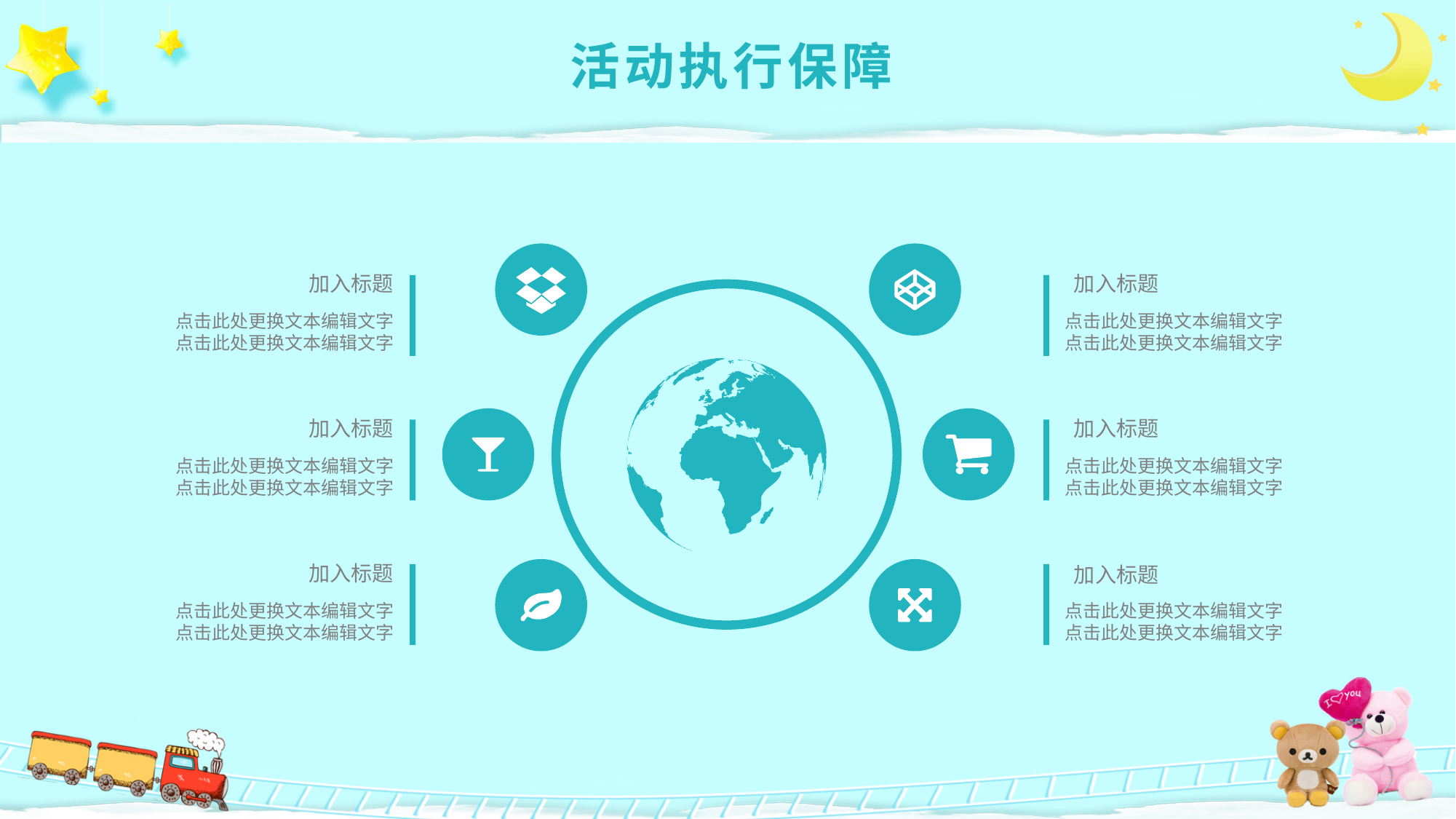

活动执行保障

加入标题
点击此处更换文本编辑文字
点击此处更换文本编辑文字
加入标题
点击此处更换文本编辑文字
点击此处更换文本编辑文字

加入标题
点击此处更换文本编辑文字
点击此处更换文本编辑文字
加入标题
点击此处更换文本编辑文字
点击此处更换文本编辑文字

加入标题
点击此处更换文本编辑文字
点击此处更换文本编辑文字
加入标题
点击此处更换文本编辑文字
点击此处更换文本编辑文字